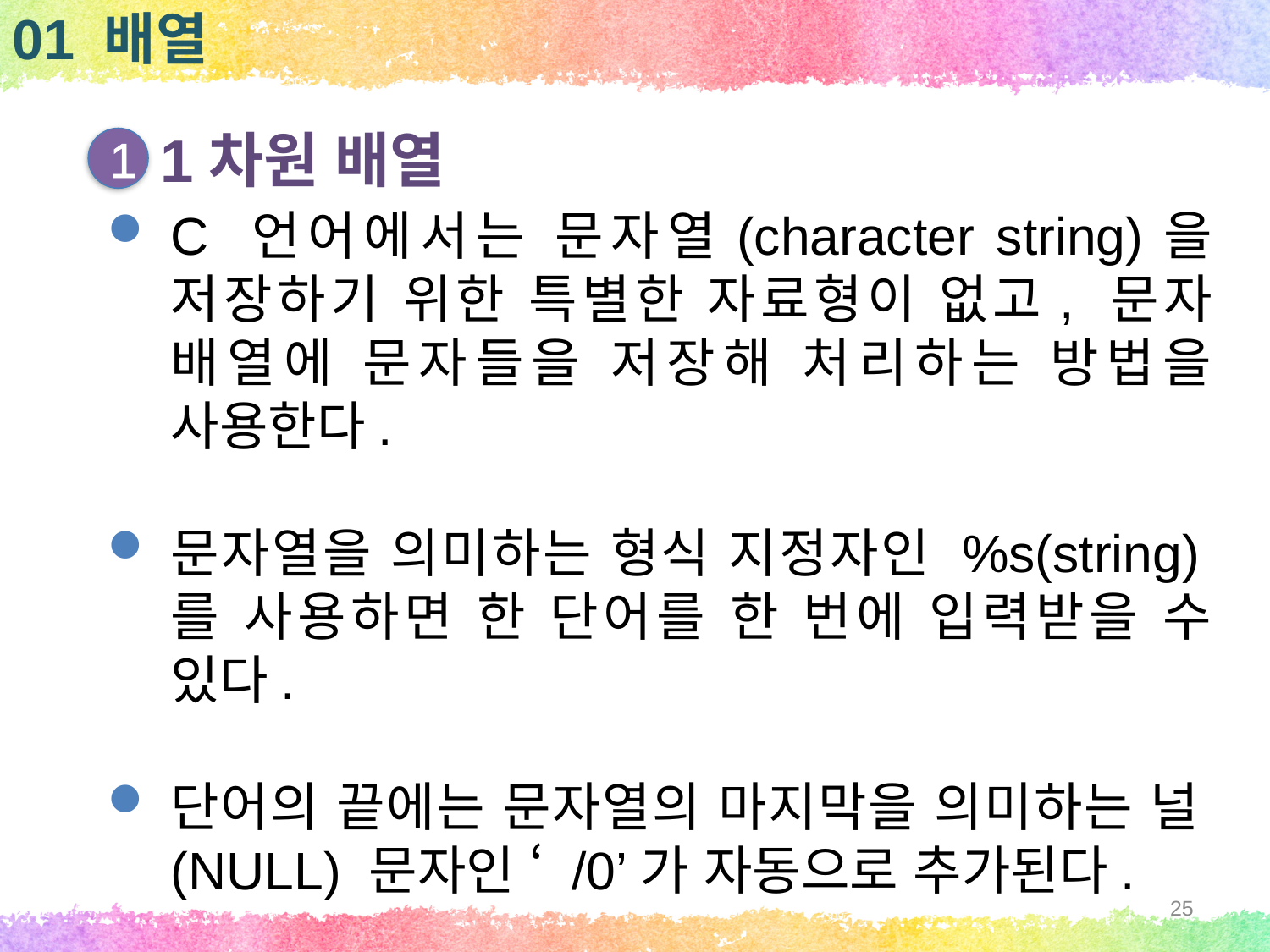

01 배열
1차원 배열
1
C 언어에서는 문자열(character string)을 저장하기 위한 특별한 자료형이 없고, 문자 배열에 문자들을 저장해 처리하는 방법을 사용한다.

문자열을 의미하는 형식 지정자인 %s(string)를 사용하면 한 단어를 한 번에 입력받을 수 있다.

단어의 끝에는 문자열의 마지막을 의미하는 널(NULL) 문자인 ‘ /0’가 자동으로 추가된다.
25